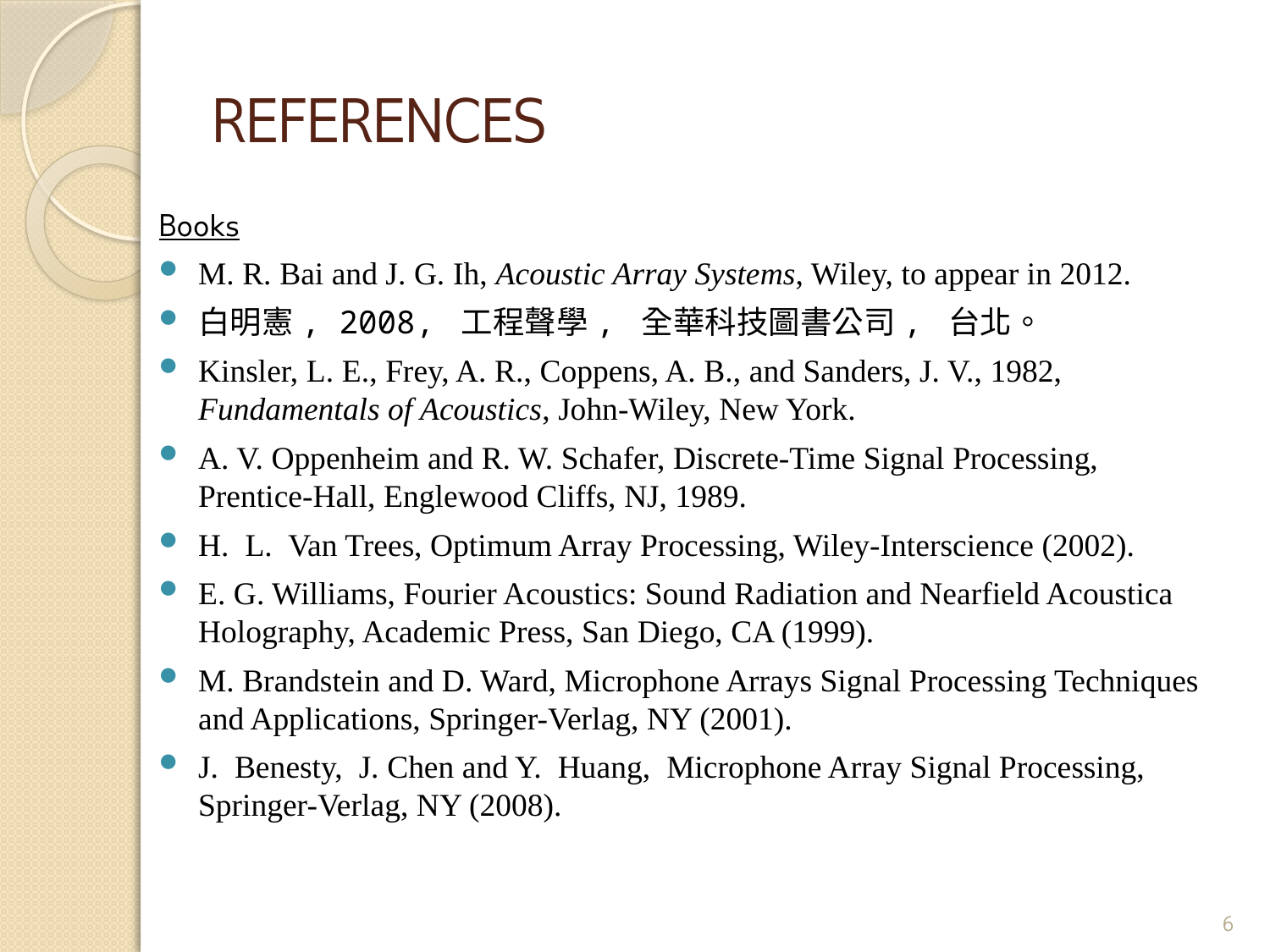

# REFERENCES
Books
M. R. Bai and J. G. Ih, Acoustic Array Systems, Wiley, to appear in 2012.
白明憲, 2008, 工程聲學, 全華科技圖書公司, 台北。
Kinsler, L. E., Frey, A. R., Coppens, A. B., and Sanders, J. V., 1982, Fundamentals of Acoustics, John-Wiley, New York.
A. V. Oppenheim and R. W. Schafer, Discrete-Time Signal Processing, Prentice-Hall, Englewood Cliffs, NJ, 1989.
H.  L.  Van Trees, Optimum Array Processing, Wiley-Interscience (2002).
E. G. Williams, Fourier Acoustics: Sound Radiation and Nearfield Acoustica Holography, Academic Press, San Diego, CA (1999).
M. Brandstein and D. Ward, Microphone Arrays Signal Processing Techniques and Applications, Springer-Verlag, NY (2001).
J.  Benesty,  J. Chen and Y.  Huang,  Microphone Array Signal Processing, Springer-Verlag, NY (2008).

6